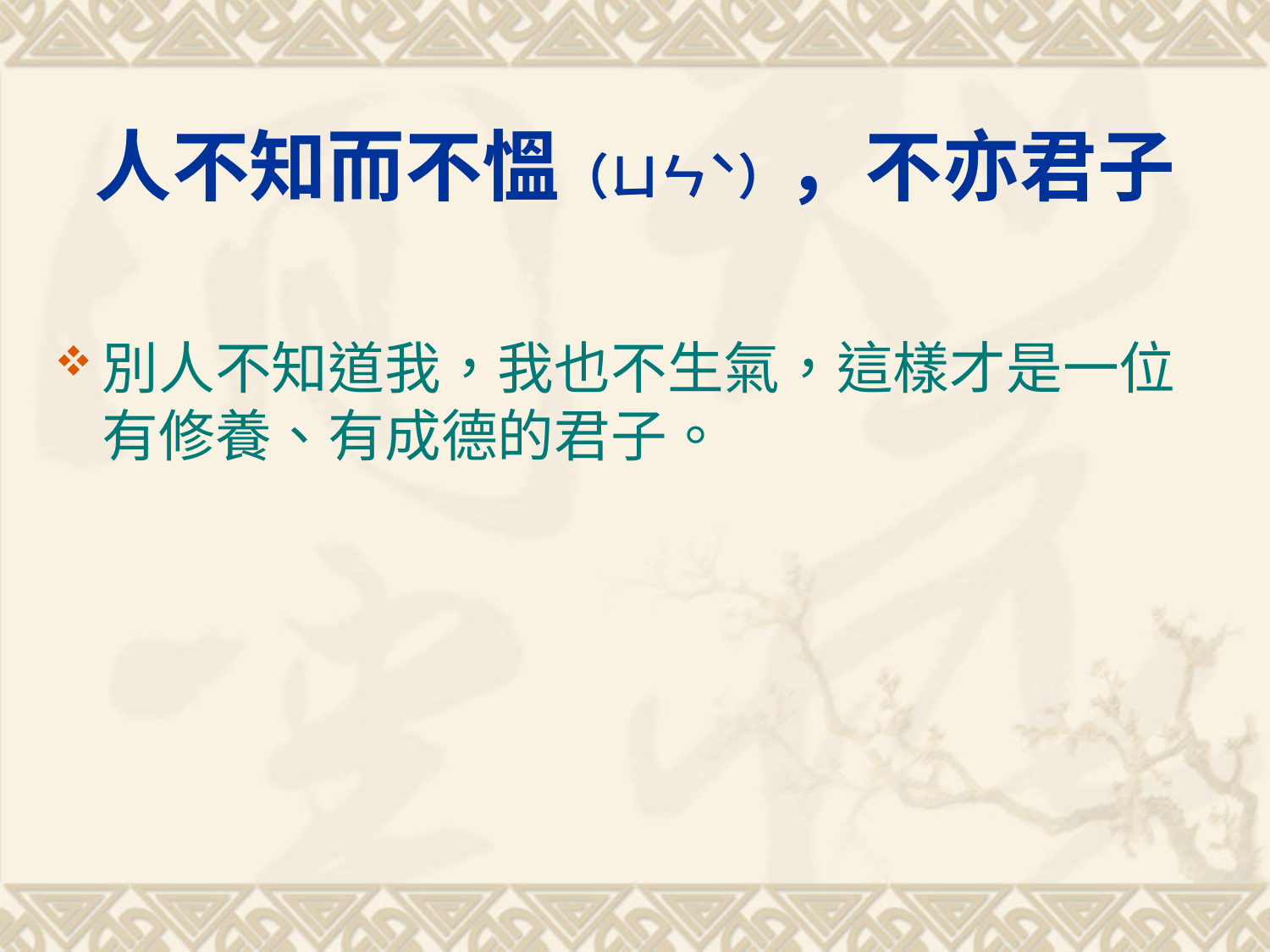

# 人不知而不慍（ㄩㄣˋ），不亦君子
別人不知道我，我也不生氣，這樣才是一位有修養、有成德的君子。